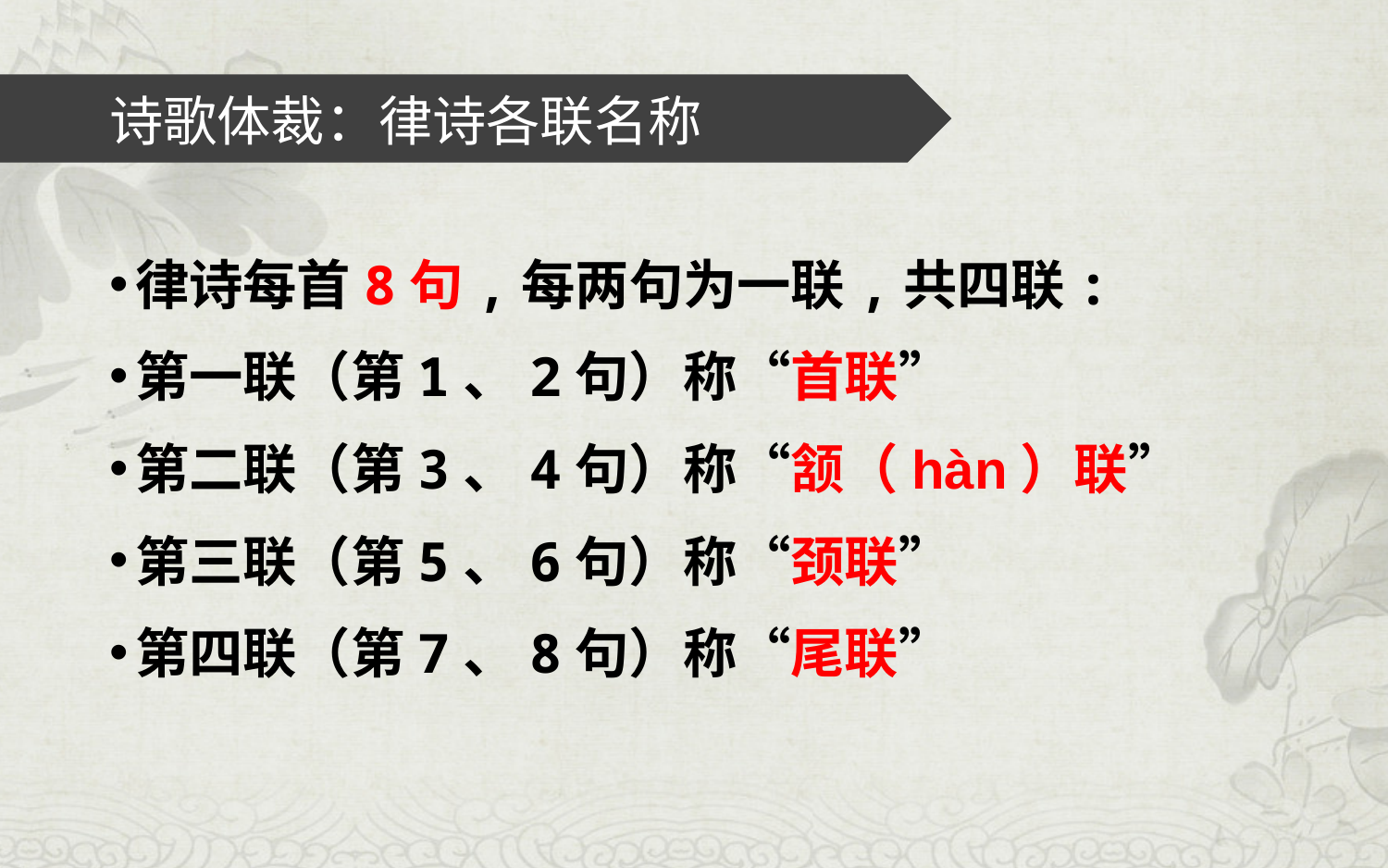

# 诗歌体裁：律诗各联名称
律诗每首8句,每两句为一联,共四联:
第一联（第1、2句）称“首联”
第二联（第3、4句）称“颔（hàn）联”
第三联（第5、6句）称“颈联”
第四联（第7、8句）称“尾联”